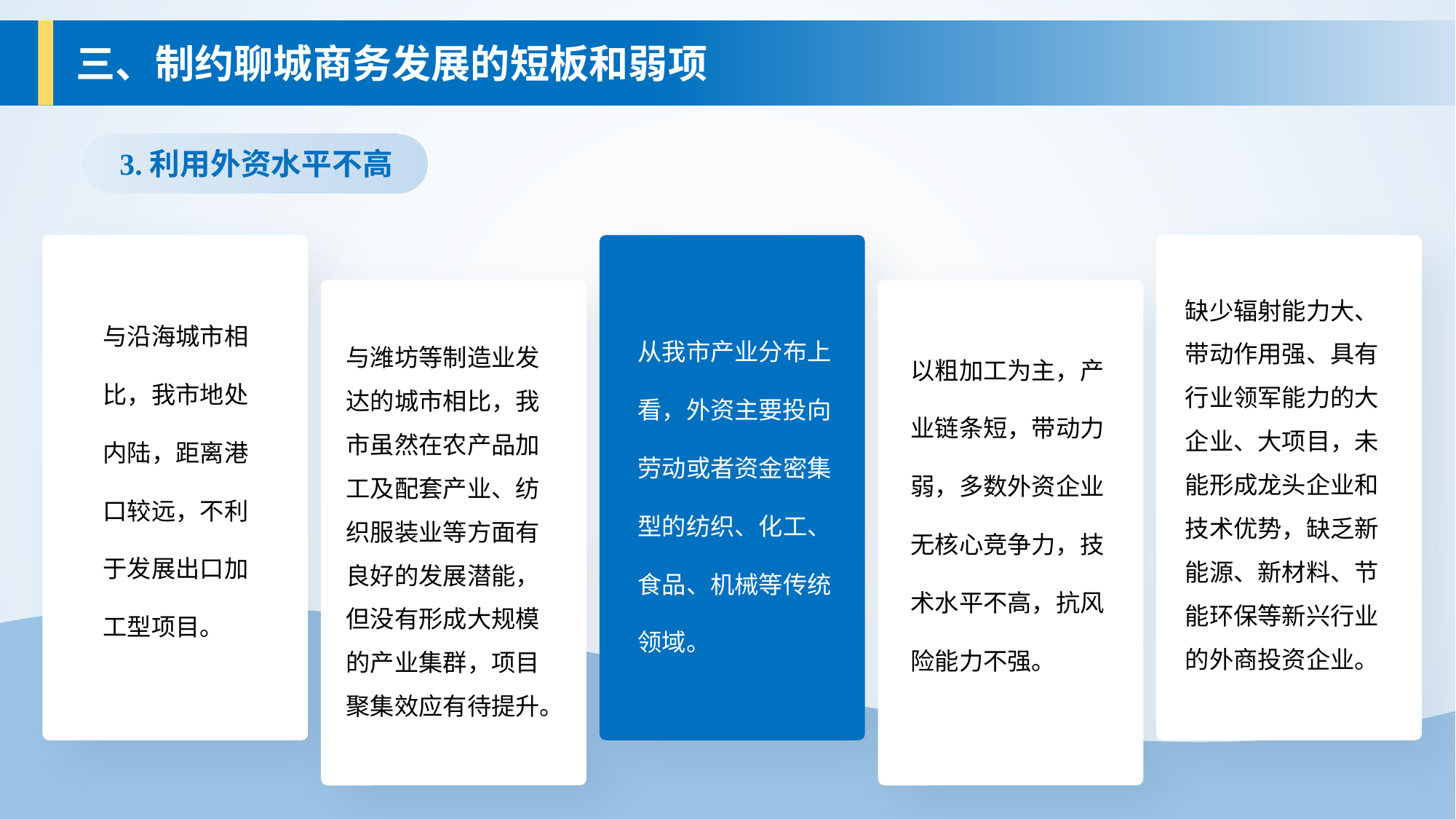

三、制约聊城商务发展的短板和弱项

3.利用外资水平不高

与沿海城市相比，我市地处内陆，距离港口较远，不利于发展出口加工型项目。

从我市产业分布上看，外资主要投向劳动或者资金密集型的纺织、化工、食品、机械等传统领域。

缺少辐射能力大、带动作用强、具有行业领军能力的大企业、大项目，未能形成龙头企业和技术优势，缺乏新能源、新材料、节能环保等新兴行业的外商投资企业。

与潍坊等制造业发达的城市相比，我市虽然在农产品加工及配套产业、纺织服装业等方面有良好的发展潜能，但没有形成大规模的产业集群，项目聚集效应有待提升。

以粗加工为主，产业链条短，带动力弱，多数外资企业无核心竞争力，技术水平不高，抗风险能力不强。